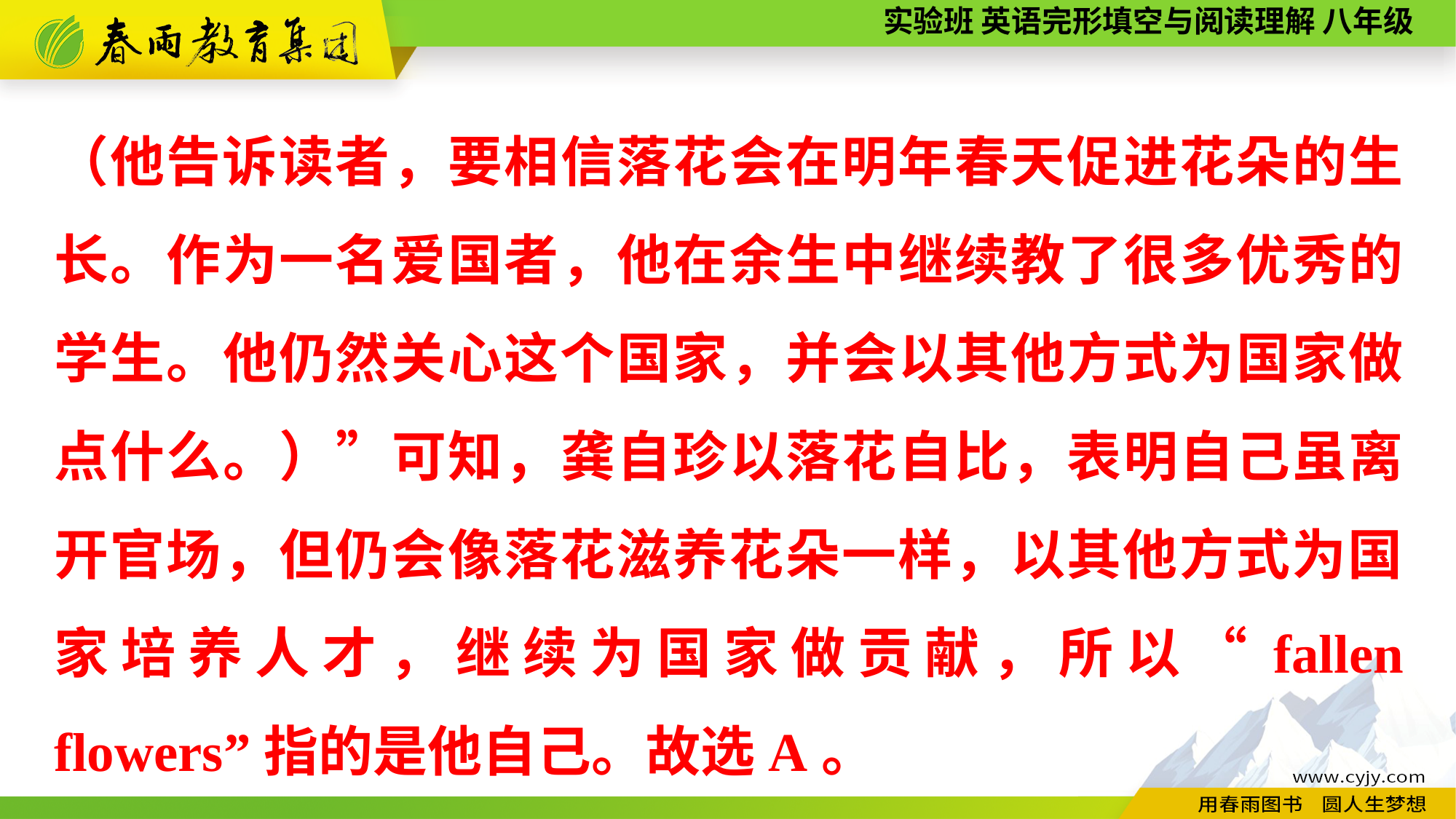

（他告诉读者，要相信落花会在明年春天促进花朵的生长。作为一名爱国者，他在余生中继续教了很多优秀的学生。他仍然关心这个国家，并会以其他方式为国家做点什么。）”可知，龚自珍以落花自比，表明自己虽离开官场，但仍会像落花滋养花朵一样，以其他方式为国家培养人才，继续为国家做贡献，所以“fallen flowers”指的是他自己。故选A。